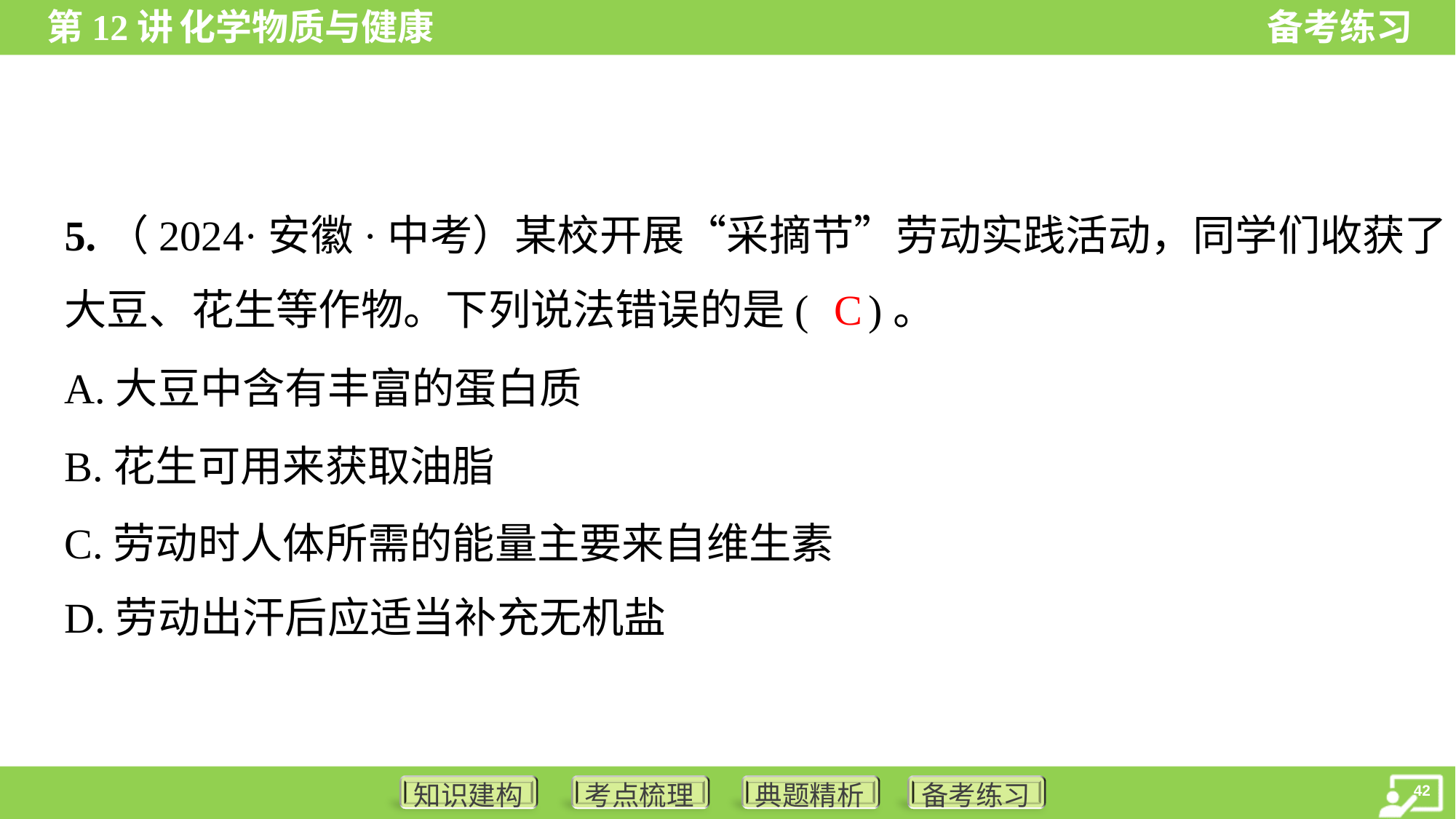

5.（2024·安徽·中考）某校开展“采摘节”劳动实践活动，同学们收获了
大豆、花生等作物。下列说法错误的是(     )。
C
A.大豆中含有丰富的蛋白质
B.花生可用来获取油脂
C.劳动时人体所需的能量主要来自维生素
D.劳动出汗后应适当补充无机盐